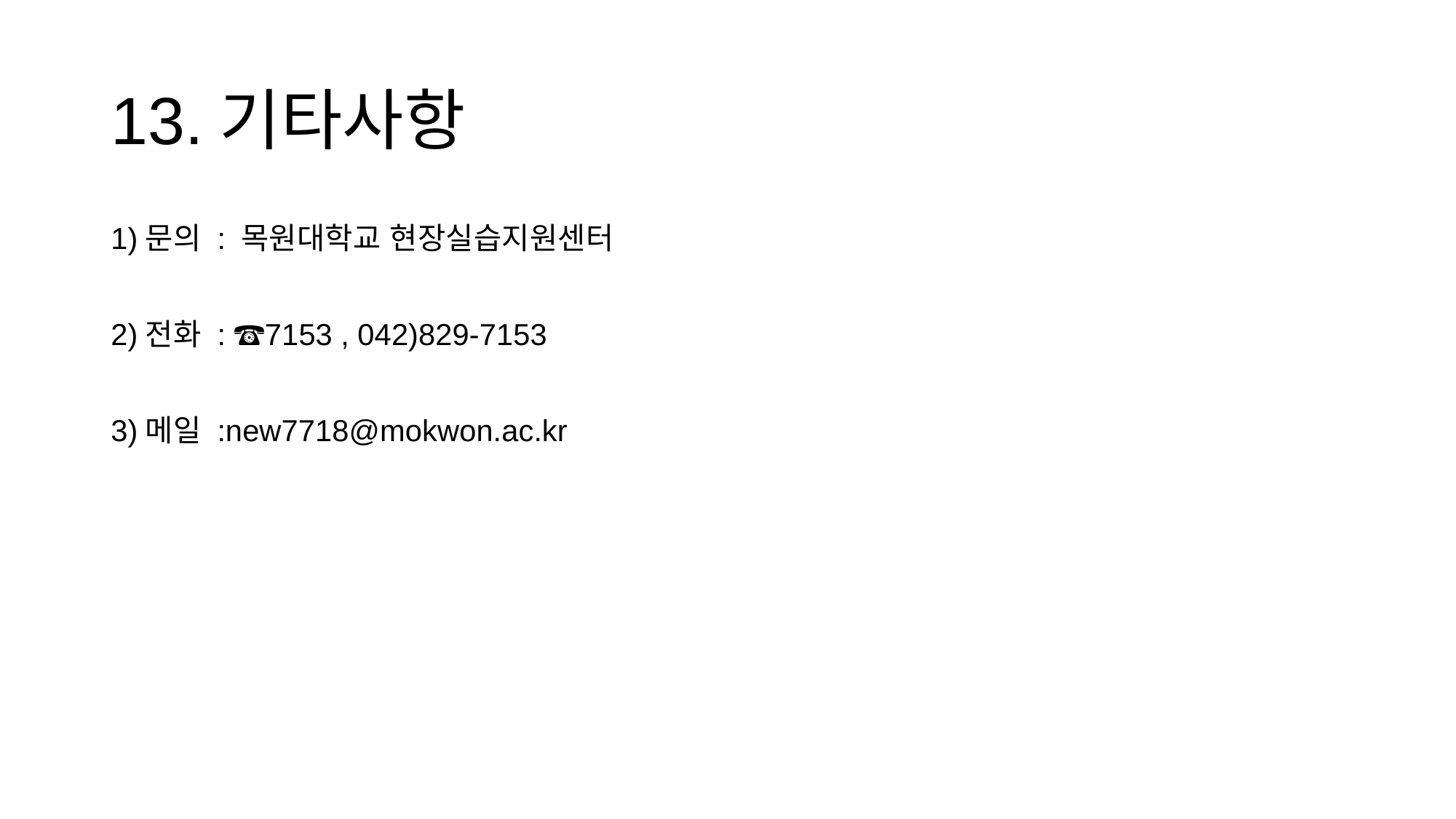

# 13.기타사항
1)문의 : 목원대학교 현장실습지원센터

2)전화 : ☎7153 , 042)829-7153

3)메일 :new7718@mokwon.ac.kr